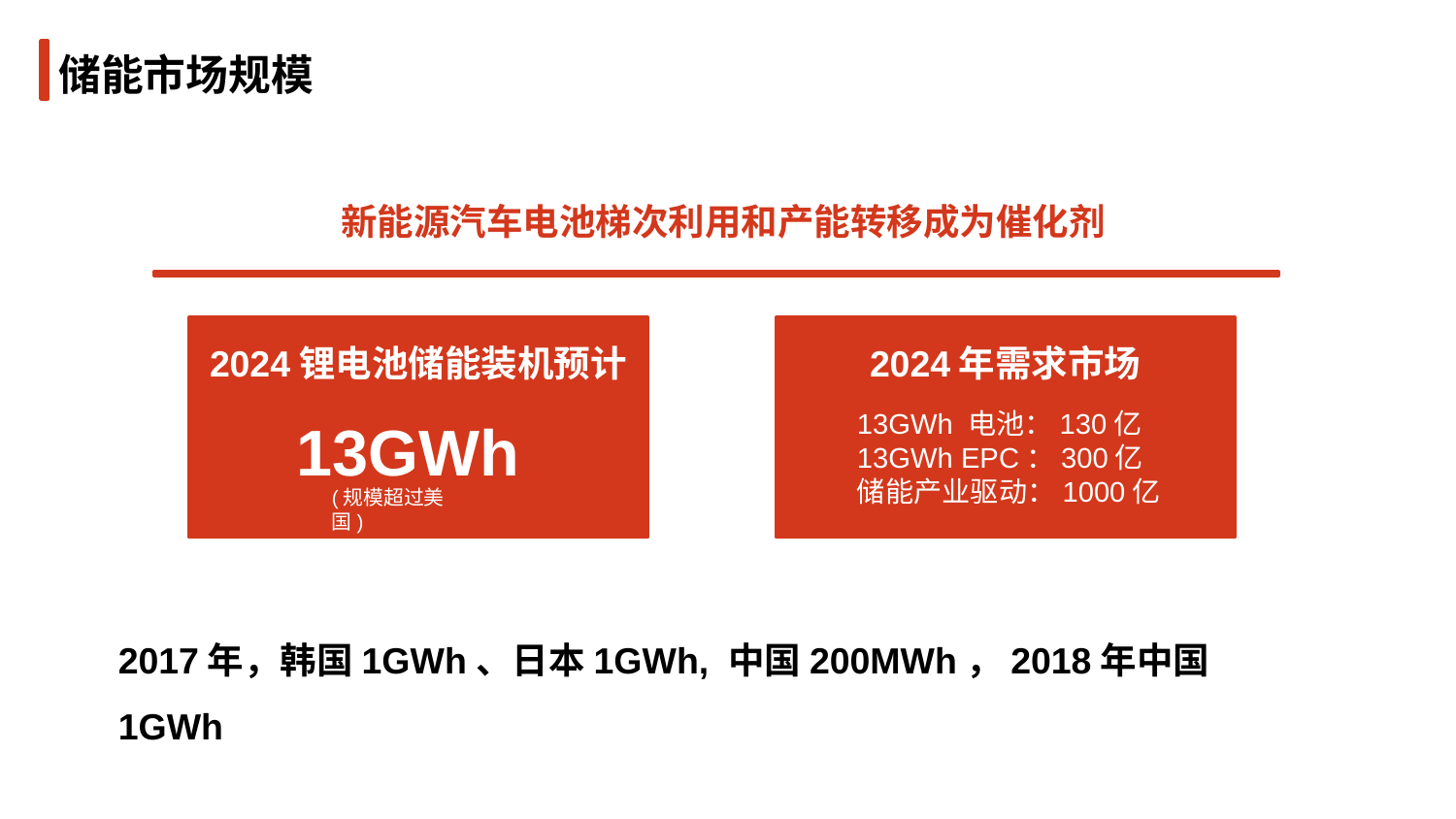

储能市场规模
新能源汽车电池梯次利用和产能转移成为催化剂

2024锂电池储能装机预计
2024年需求市场
13GWh 电池：130亿
13GWh EPC：300亿
储能产业驱动：1000亿
13GWh
(规模超过美国)
2017年，韩国1GWh、日本1GWh, 中国200MWh，2018年中国1GWh